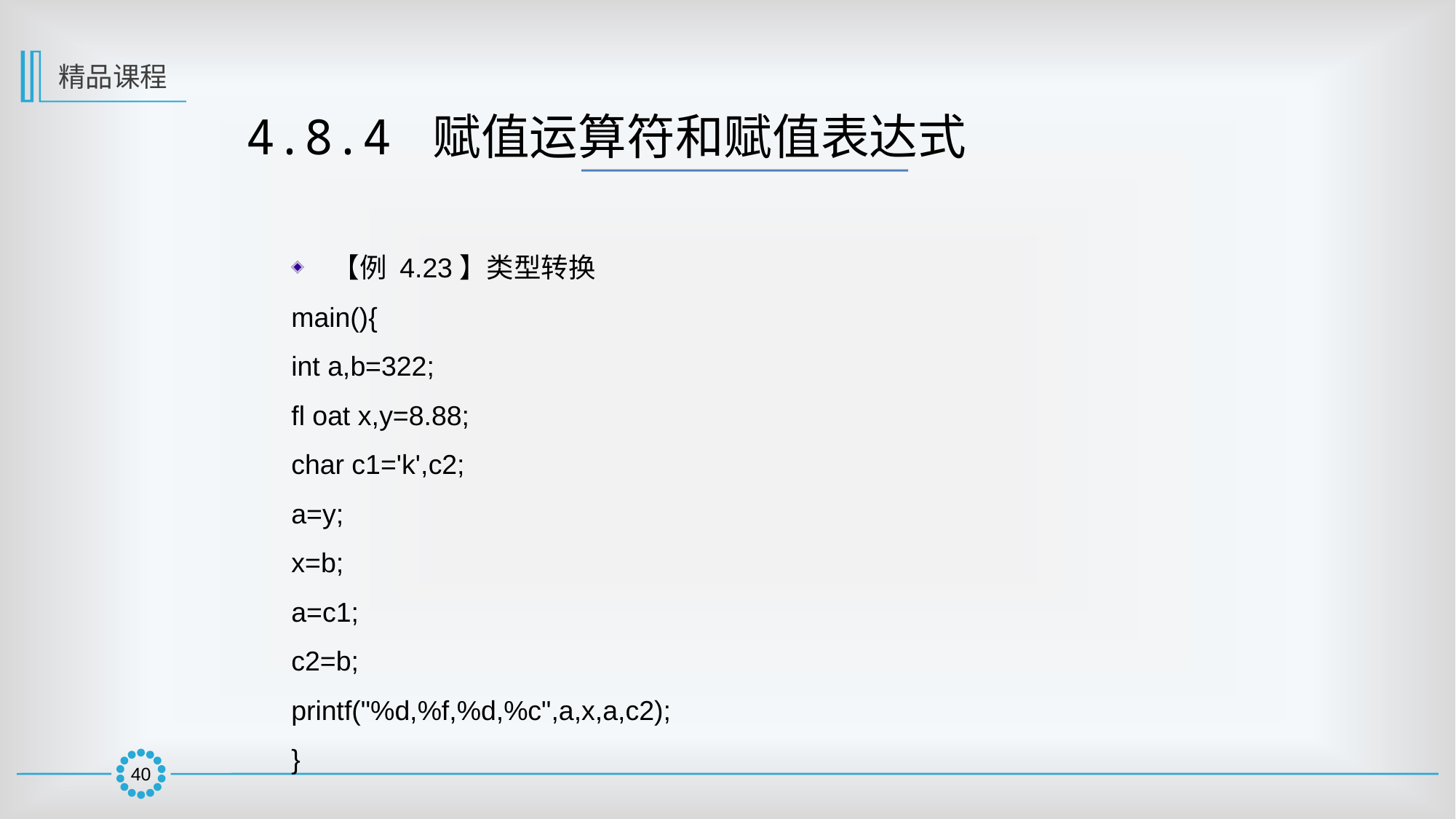

精品课程
4.8.4 赋值运算符和赋值表达式

【例 4.23】类型转换
main(){
int a,b=322;
fl oat x,y=8.88;
char c1='k',c2;
a=y;
x=b;
a=c1;
c2=b;
printf("%d,%f,%d,%c",a,x,a,c2);
}

40